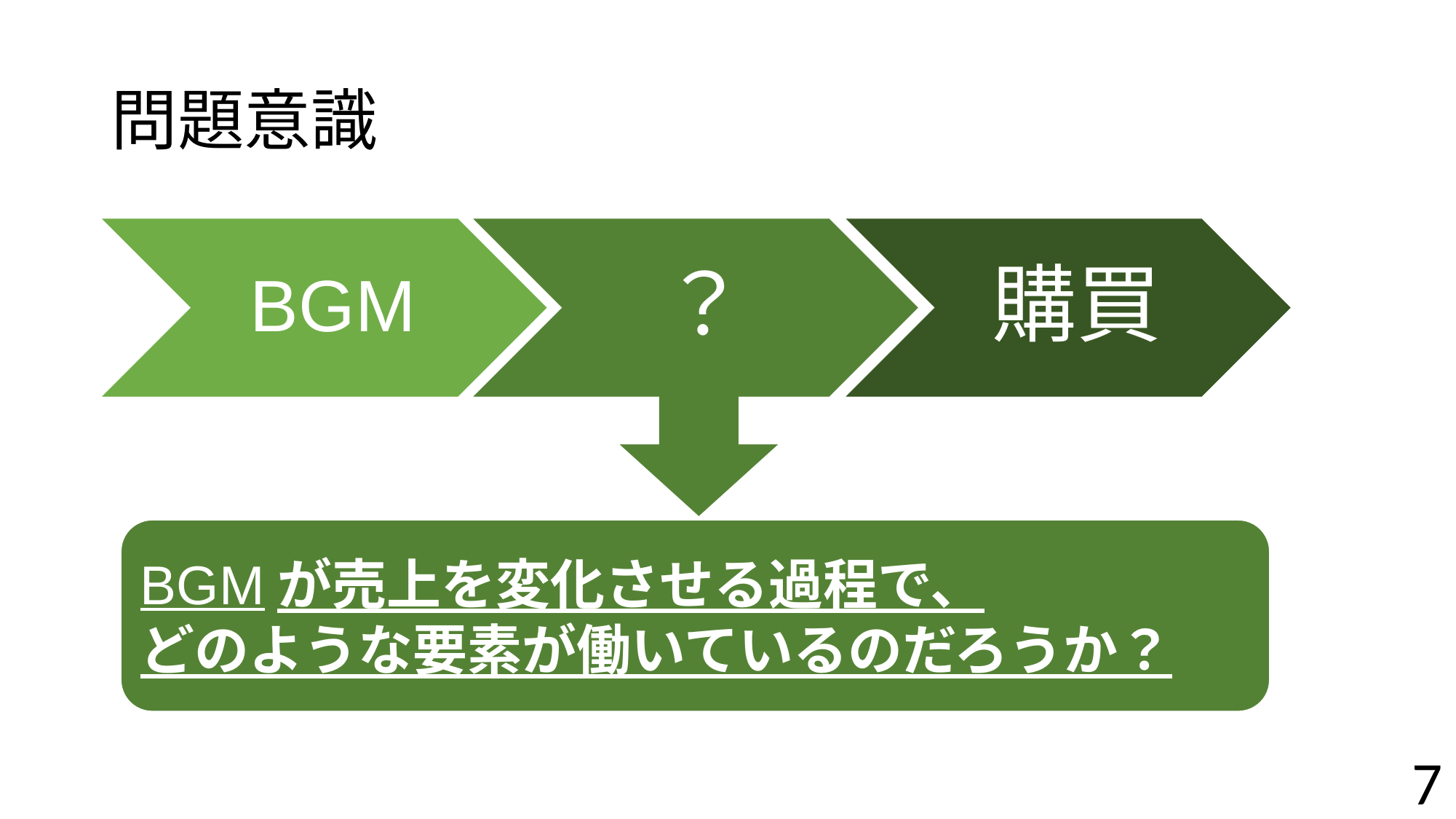

問題意識

BGM

？

購買

BGMが売上を変化させる過程で、
どのような要素が働いているのだろうか？
BGMが購買に影響を与えるのは明らかであるが、
そこまでのプロセスが明らかになっていない。
7